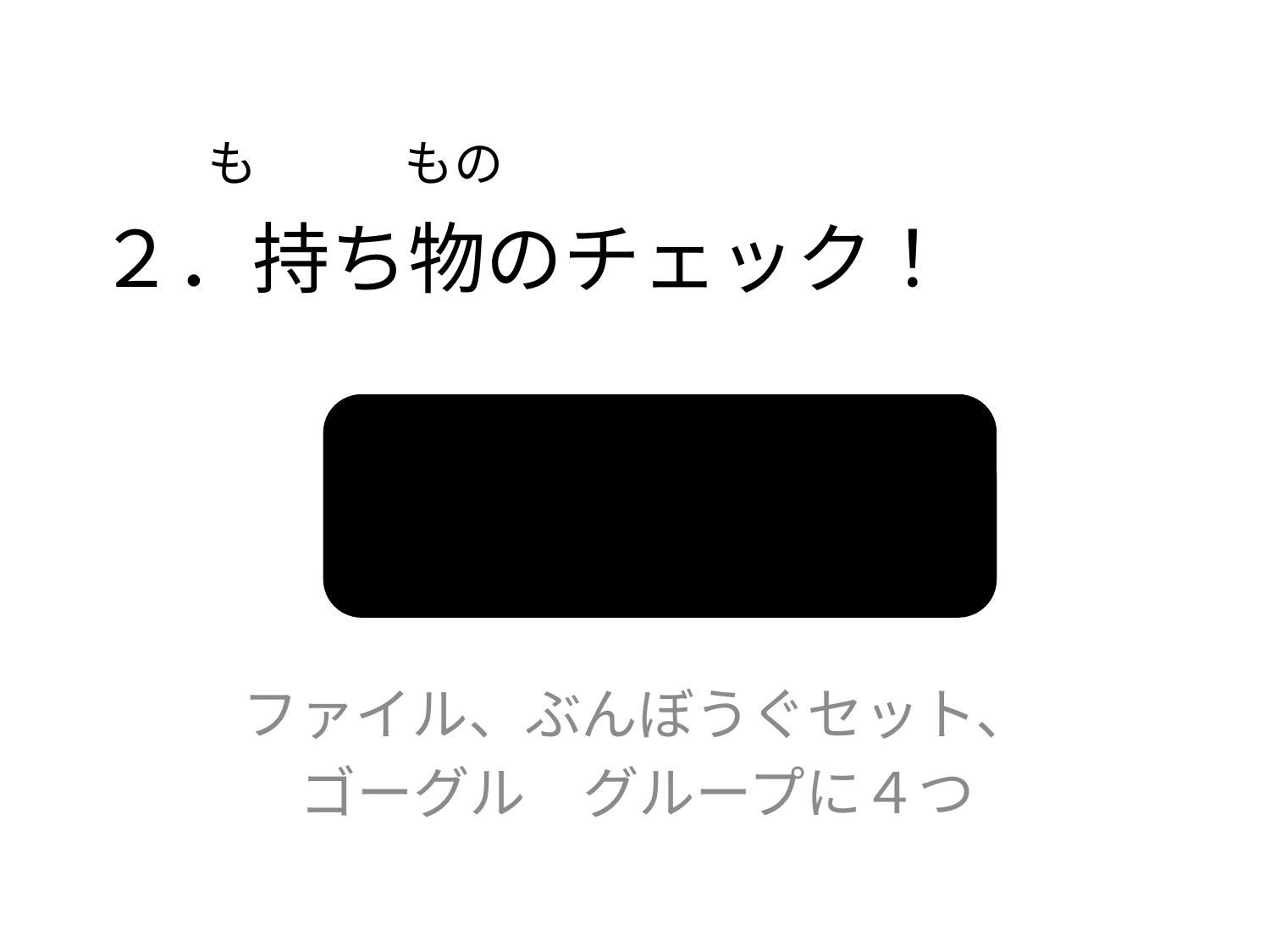

# ２．持ち物のチェック！
も　　　もの

ファイル、ぶんぼうぐセット、
ゴーグル　グループに４つ